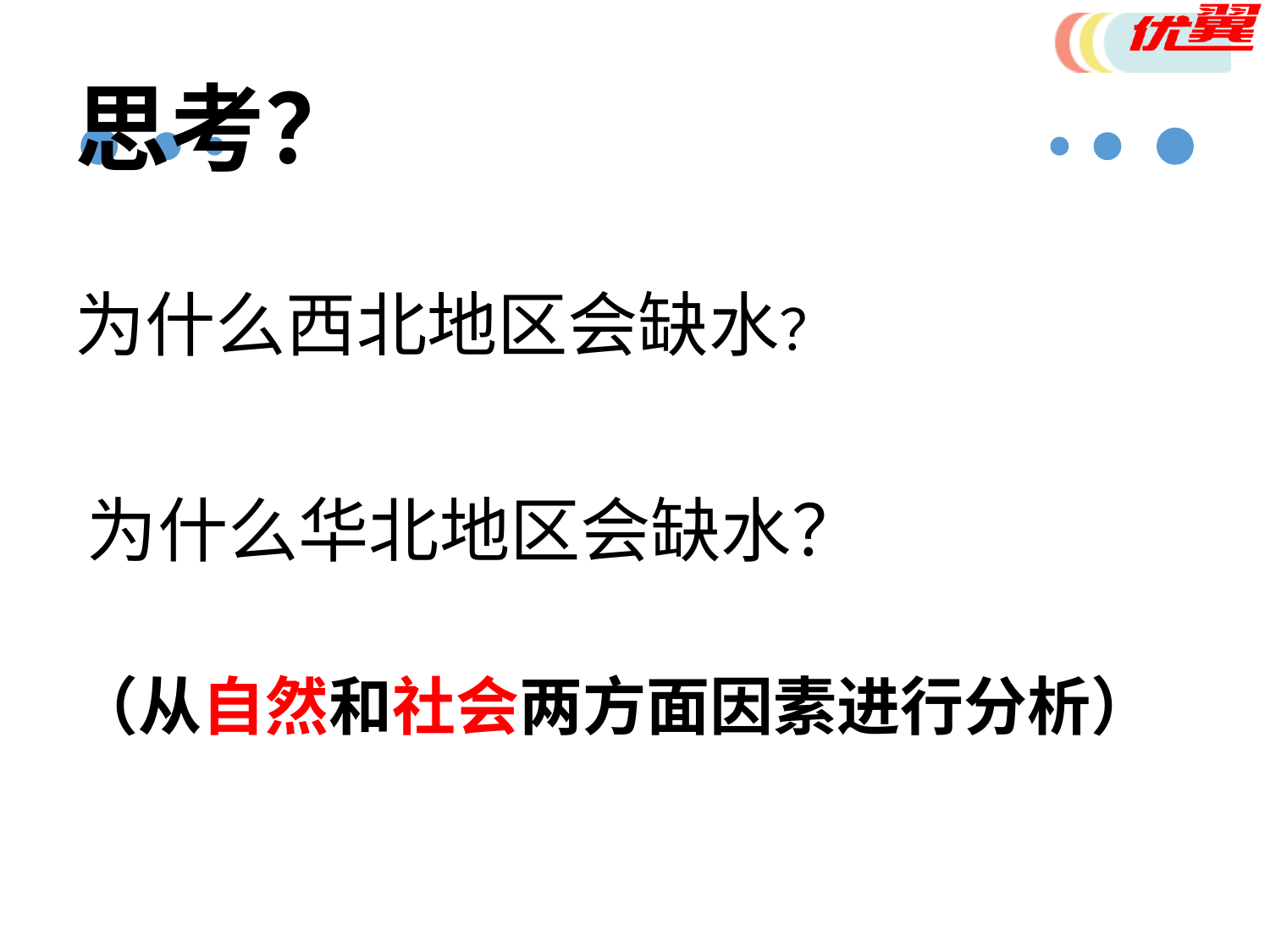

思考？
为什么西北地区会缺水？
为什么华北地区会缺水？
（从自然和社会两方面因素进行分析）